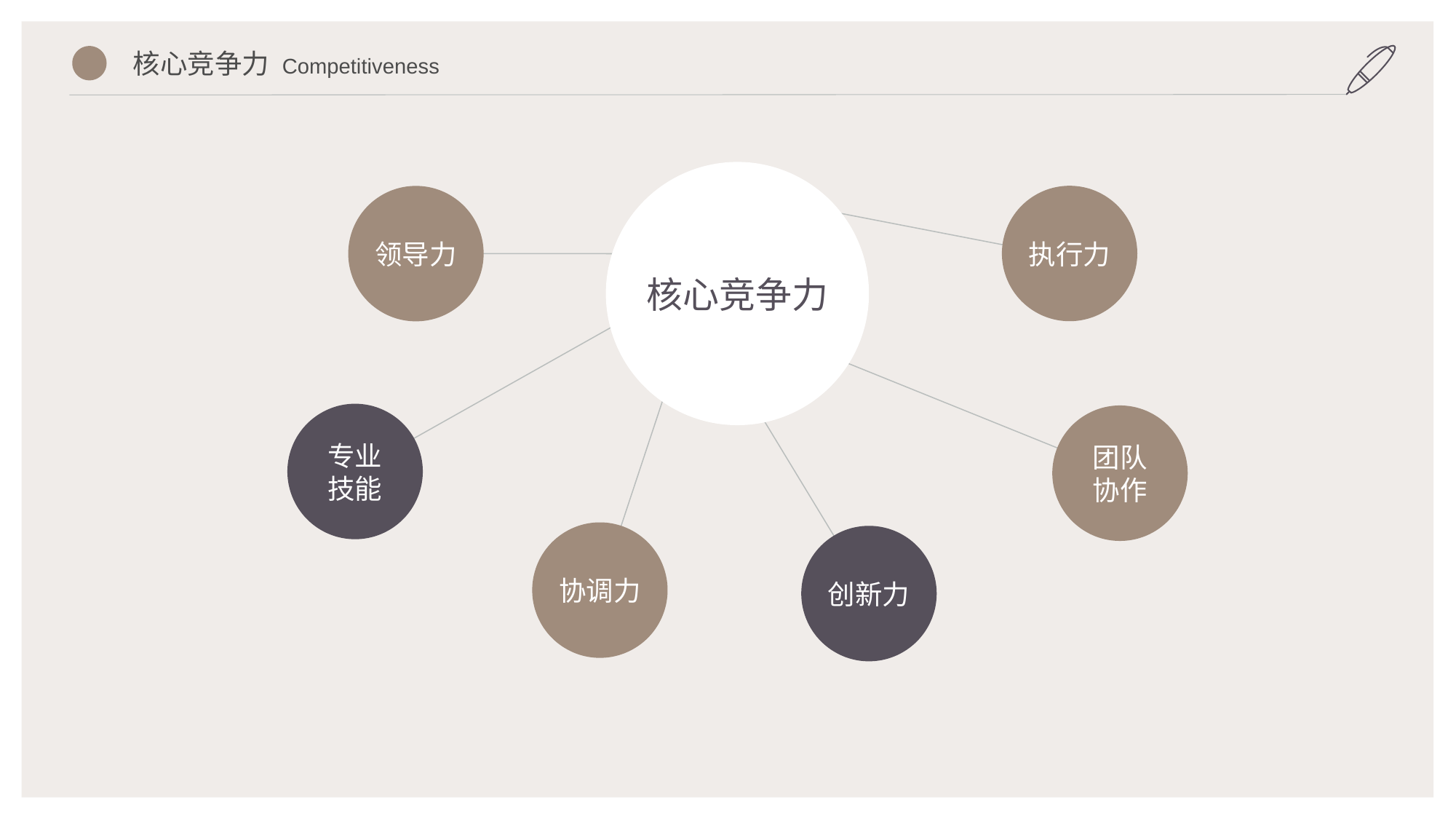

核心竞争力 Competitiveness

核心竞争力
执行力
领导力

专业
技能
团队
协作
协调力
创新力